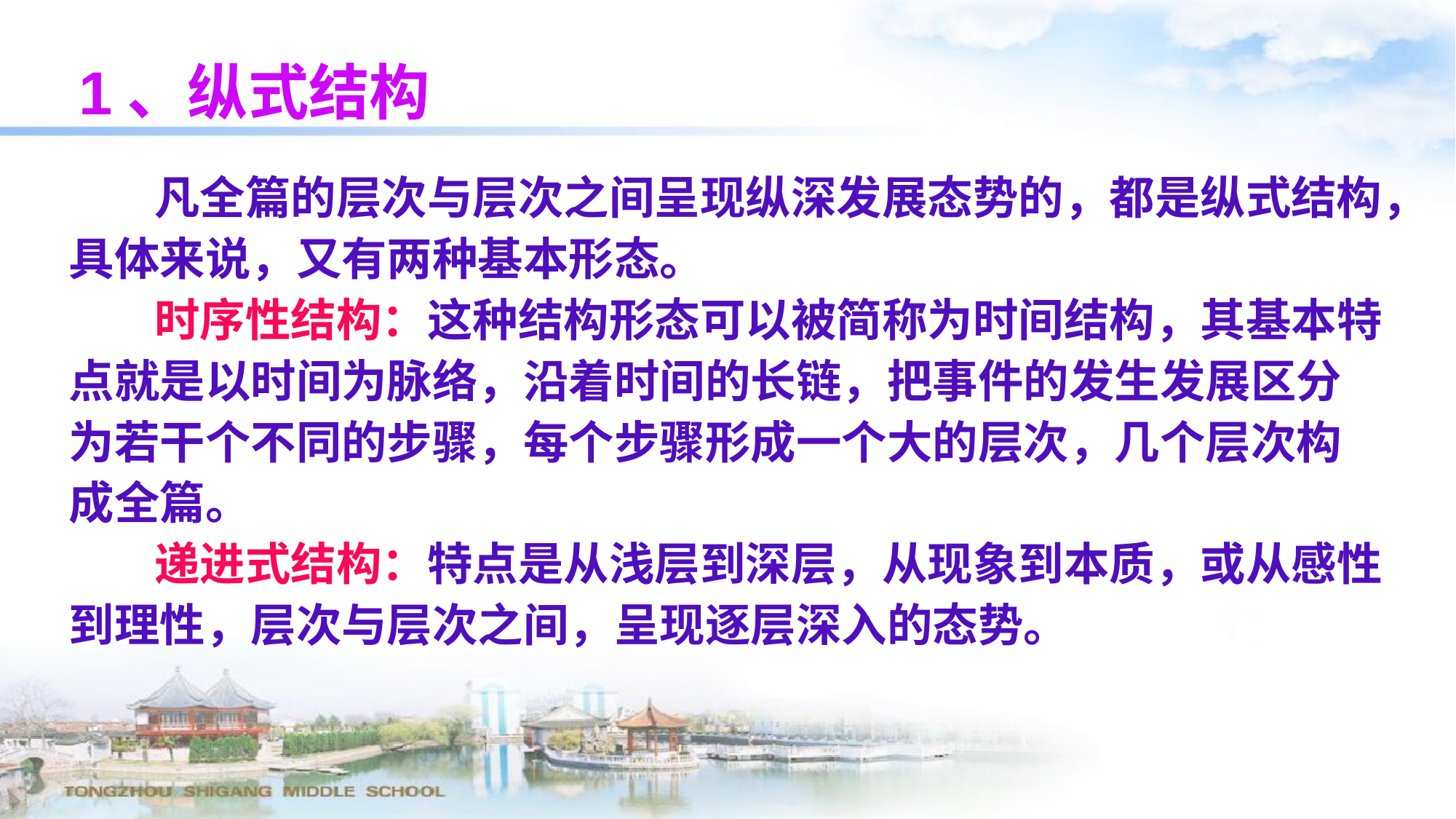

1、纵式结构
凡全篇的层次与层次之间呈现纵深发展态势的，都是纵式结构，具体来说，又有两种基本形态。
时序性结构：这种结构形态可以被简称为时间结构，其基本特点就是以时间为脉络，沿着时间的长链，把事件的发生发展区分为若干个不同的步骤，每个步骤形成一个大的层次，几个层次构成全篇。
递进式结构：特点是从浅层到深层，从现象到本质，或从感性到理性，层次与层次之间，呈现逐层深入的态势。